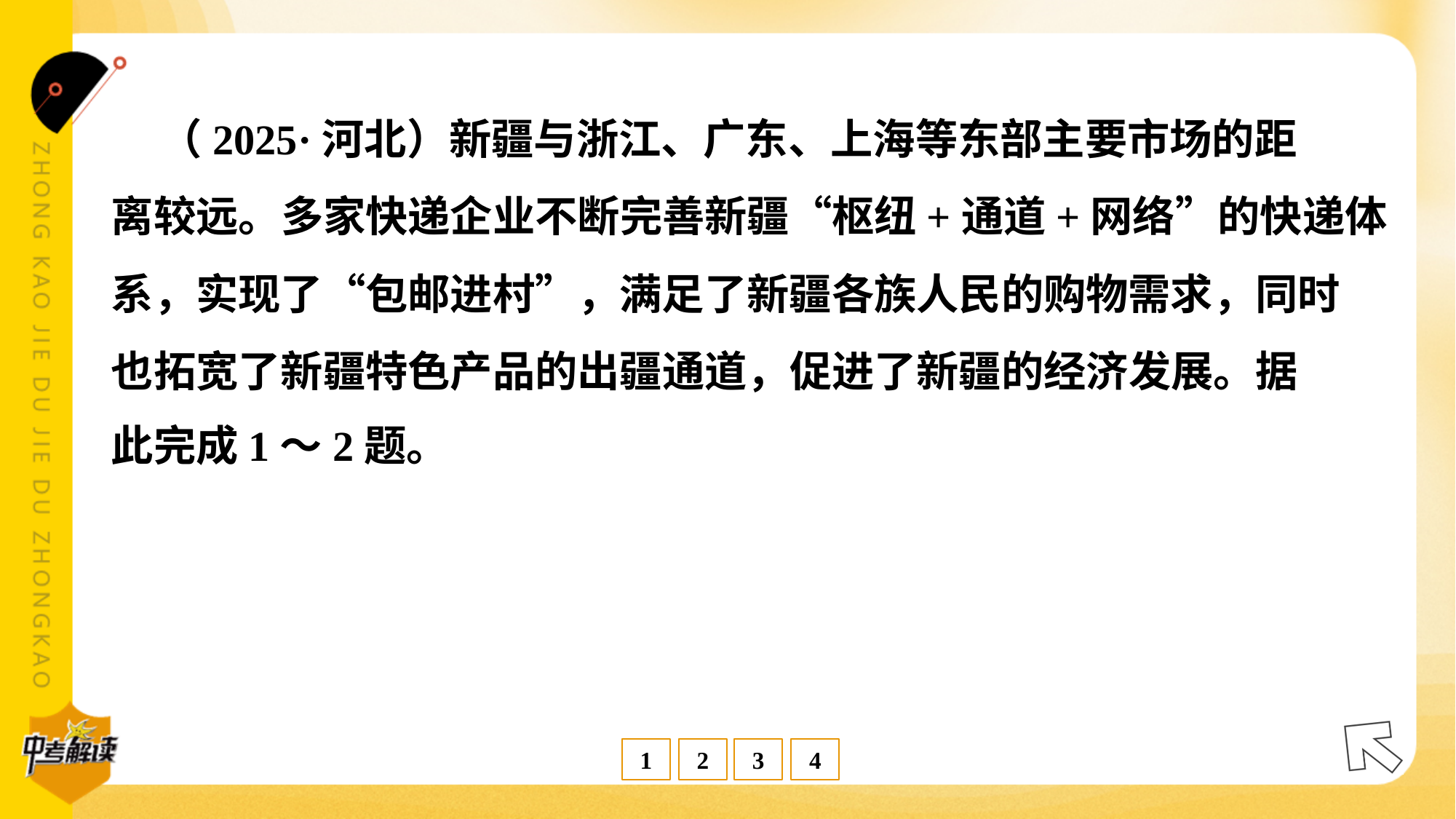

（2025·河北）新疆与浙江、广东、上海等东部主要市场的距
离较远。多家快递企业不断完善新疆“枢纽+通道+网络”的快递体
系，实现了“包邮进村”，满足了新疆各族人民的购物需求，同时
也拓宽了新疆特色产品的出疆通道，促进了新疆的经济发展。据
此完成1～2题。